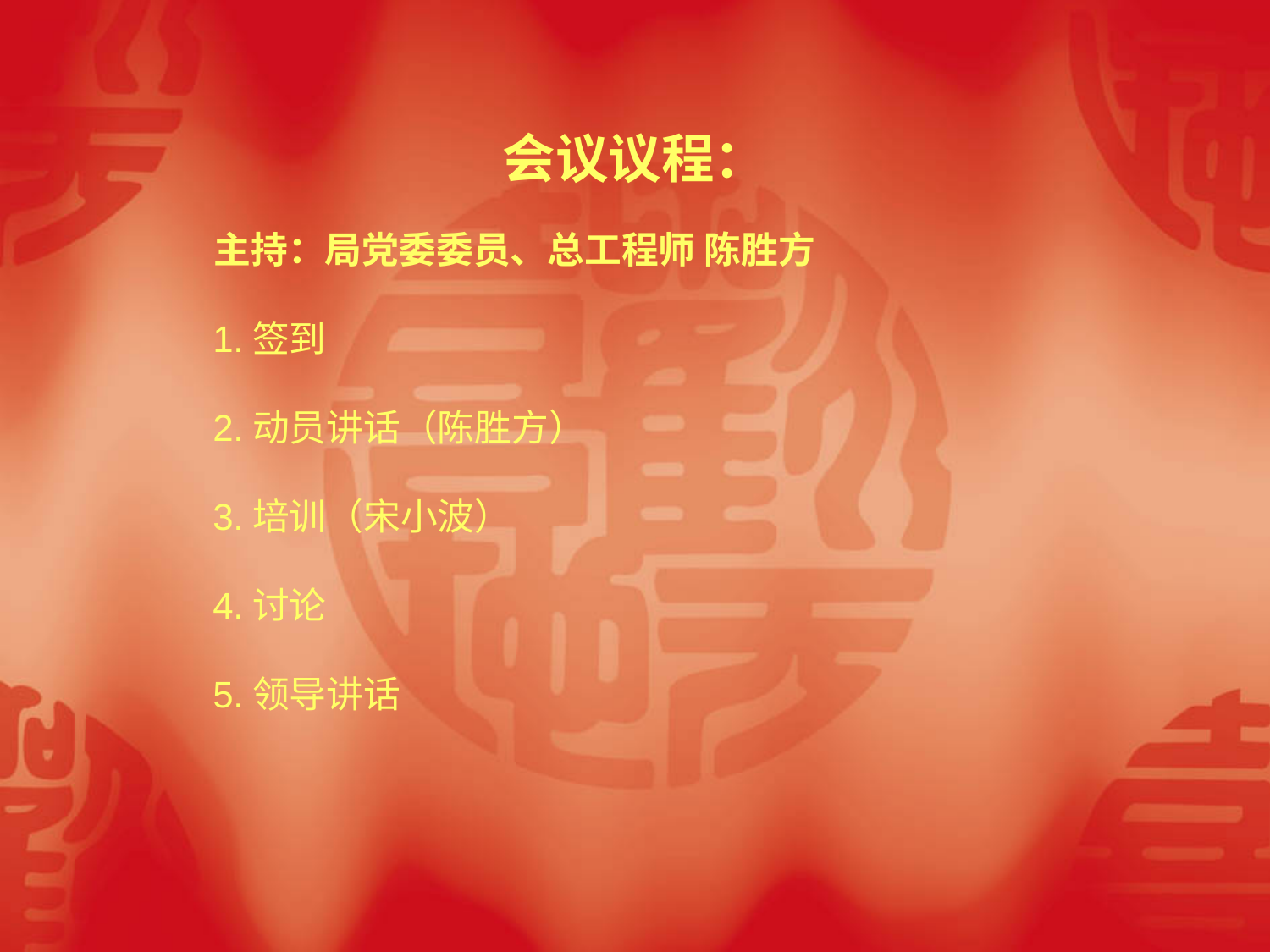

会议议程：

    主持：局党委委员、总工程师 陈胜方

    1.签到

    2.动员讲话（陈胜方）

    3.培训（宋小波）

    4.讨论

    5.领导讲话